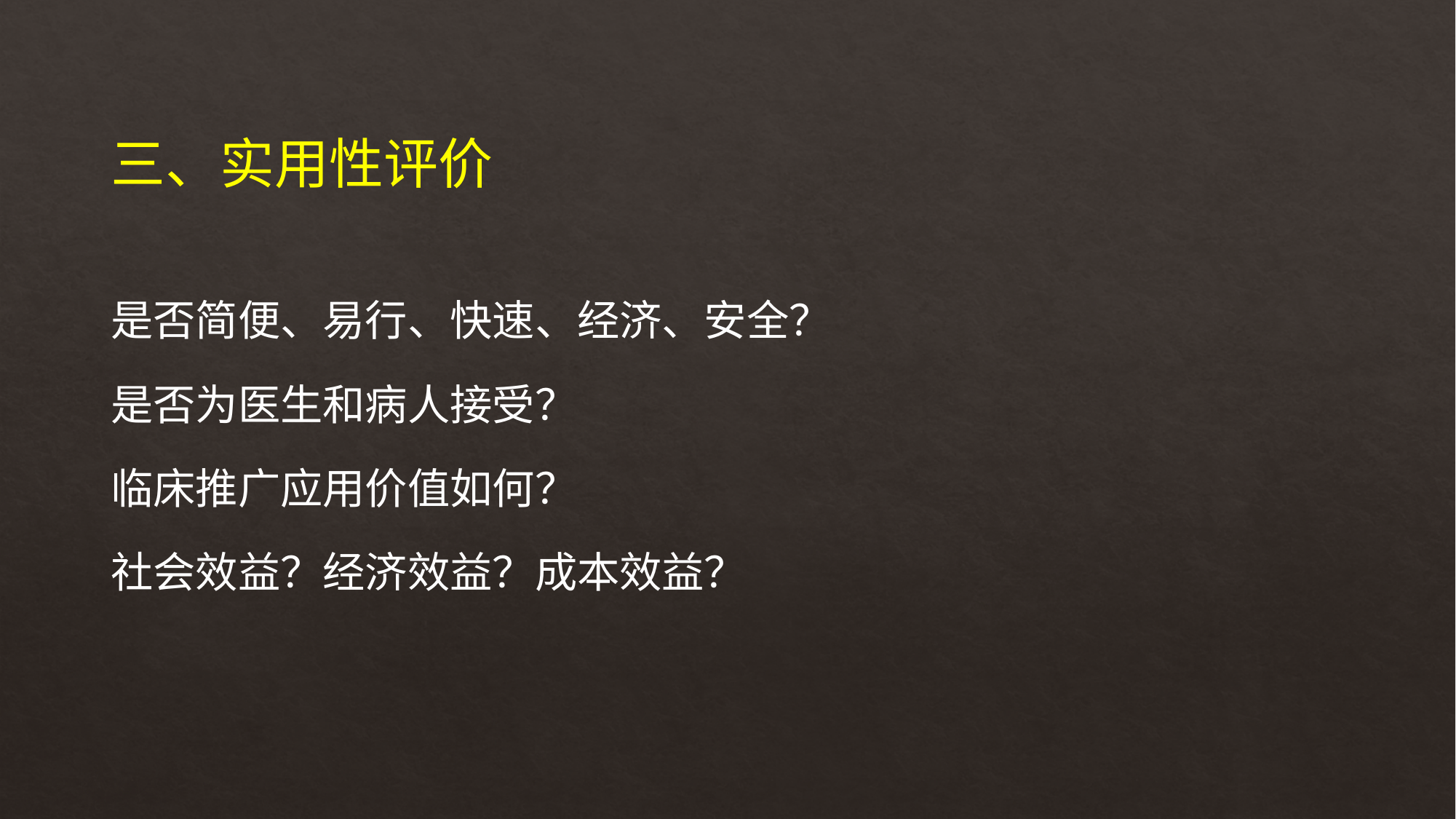

三、实用性评价

是否简便、易行、快速、经济、安全？
是否为医生和病人接受？
临床推广应用价值如何？
社会效益？经济效益？成本效益？